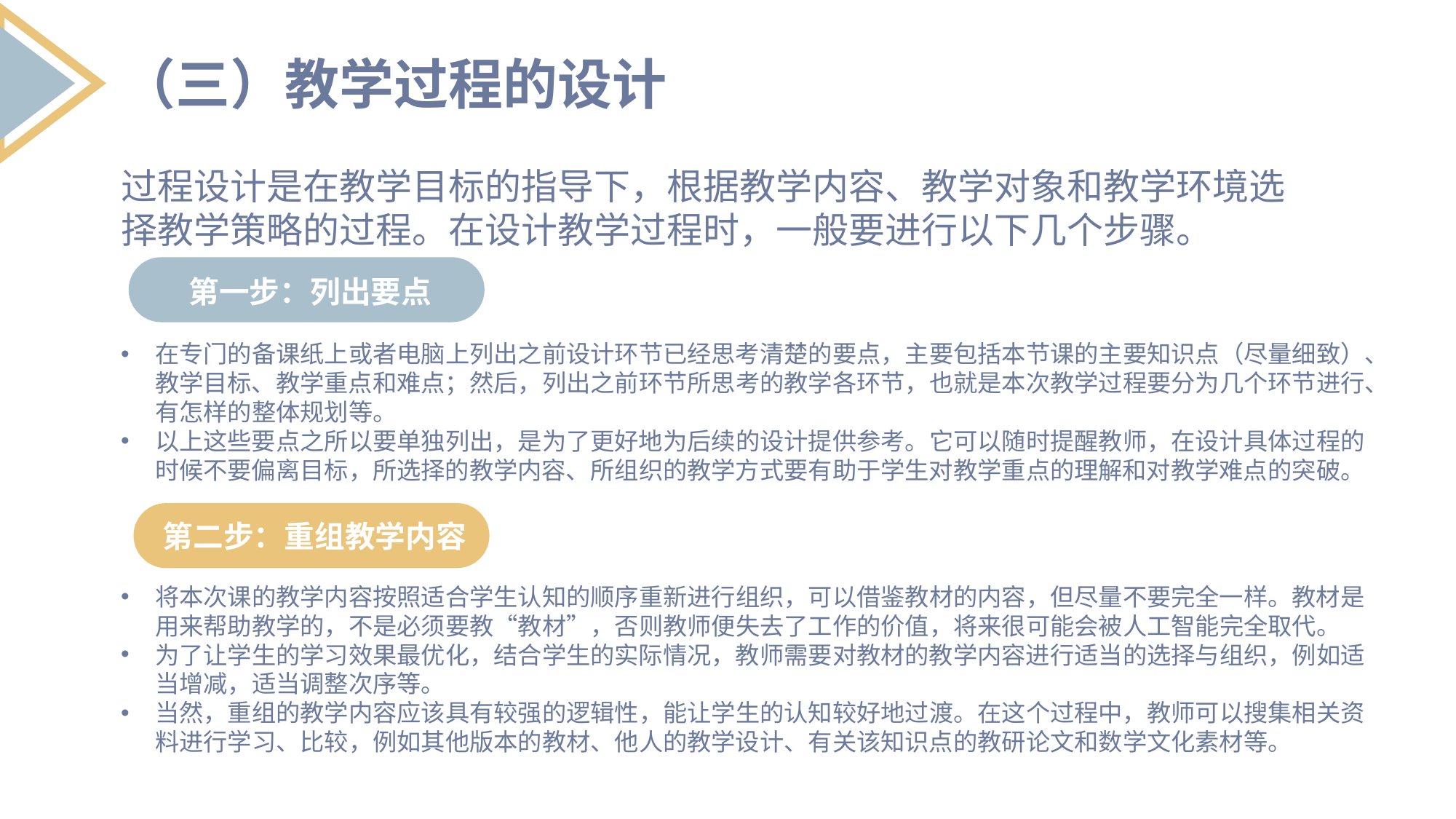

（三）教学过程的设计

过程设计是在教学目标的指导下，根据教学内容、教学对象和教学环境选择教学策略的过程。在设计教学过程时，一般要进行以下几个步骤。

第一步：列出要点
在专门的备课纸上或者电脑上列出之前设计环节已经思考清楚的要点，主要包括本节课的主要知识点（尽量细致）、教学目标、教学重点和难点；然后，列出之前环节所思考的教学各环节，也就是本次教学过程要分为几个环节进行、有怎样的整体规划等。
以上这些要点之所以要单独列出，是为了更好地为后续的设计提供参考。它可以随时提醒教师，在设计具体过程的时候不要偏离目标，所选择的教学内容、所组织的教学方式要有助于学生对教学重点的理解和对教学难点的突破。

第二步：重组教学内容
将本次课的教学内容按照适合学生认知的顺序重新进行组织，可以借鉴教材的内容，但尽量不要完全一样。教材是用来帮助教学的，不是必须要教“教材”，否则教师便失去了工作的价值，将来很可能会被人工智能完全取代。
为了让学生的学习效果最优化，结合学生的实际情况，教师需要对教材的教学内容进行适当的选择与组织，例如适当增减，适当调整次序等。
当然，重组的教学内容应该具有较强的逻辑性，能让学生的认知较好地过渡。在这个过程中，教师可以搜集相关资料进行学习、比较，例如其他版本的教材、他人的教学设计、有关该知识点的教研论文和数学文化素材等。
列出要点